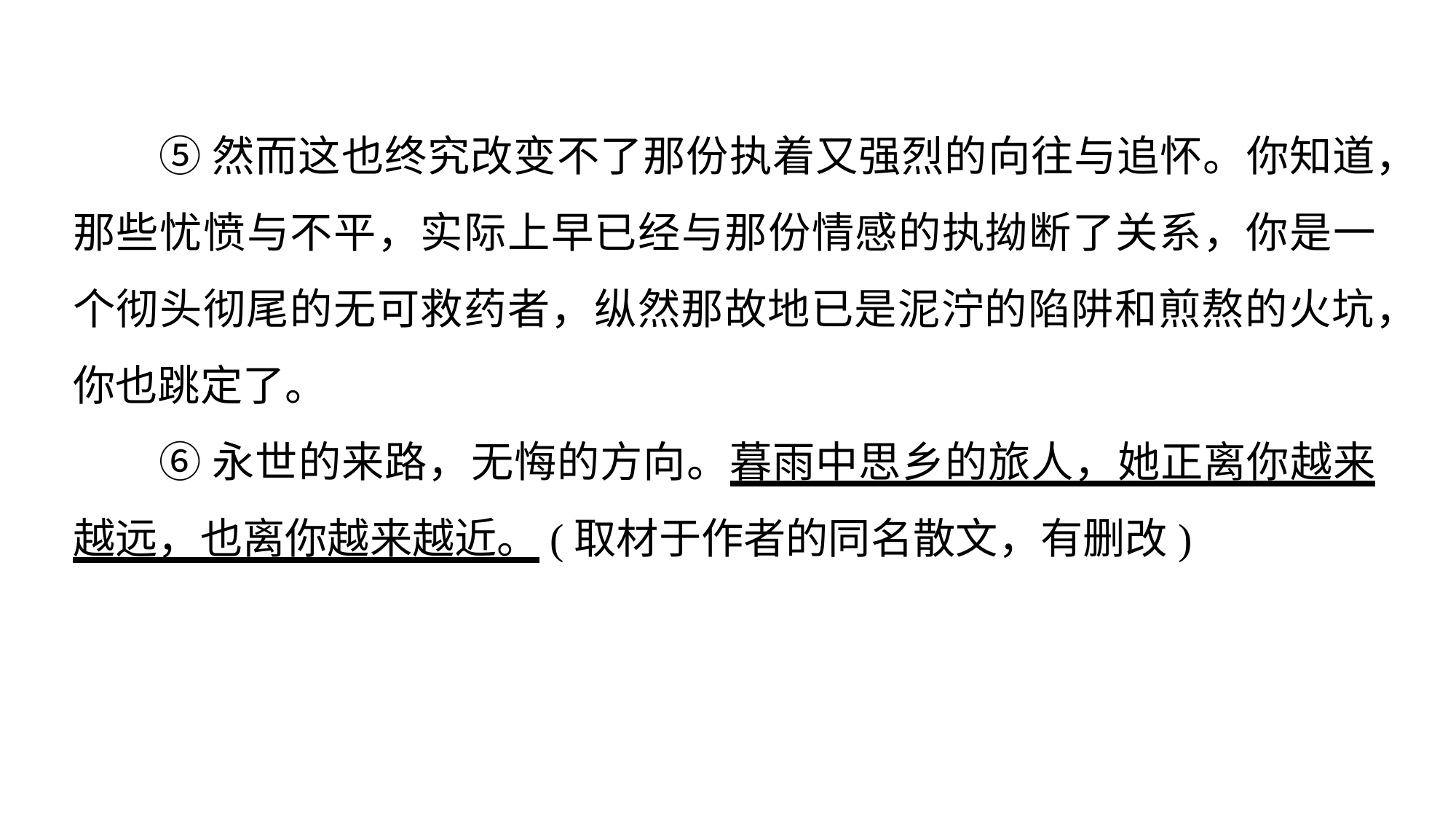

⑤然而这也终究改变不了那份执着又强烈的向往与追怀。你知道，那些忧愤与不平，实际上早已经与那份情感的执拗断了关系，你是一个彻头彻尾的无可救药者，纵然那故地已是泥泞的陷阱和煎熬的火坑，你也跳定了。
⑥永世的来路，无悔的方向。暮雨中思乡的旅人，她正离你越来越远，也离你越来越近。(取材于作者的同名散文，有删改)